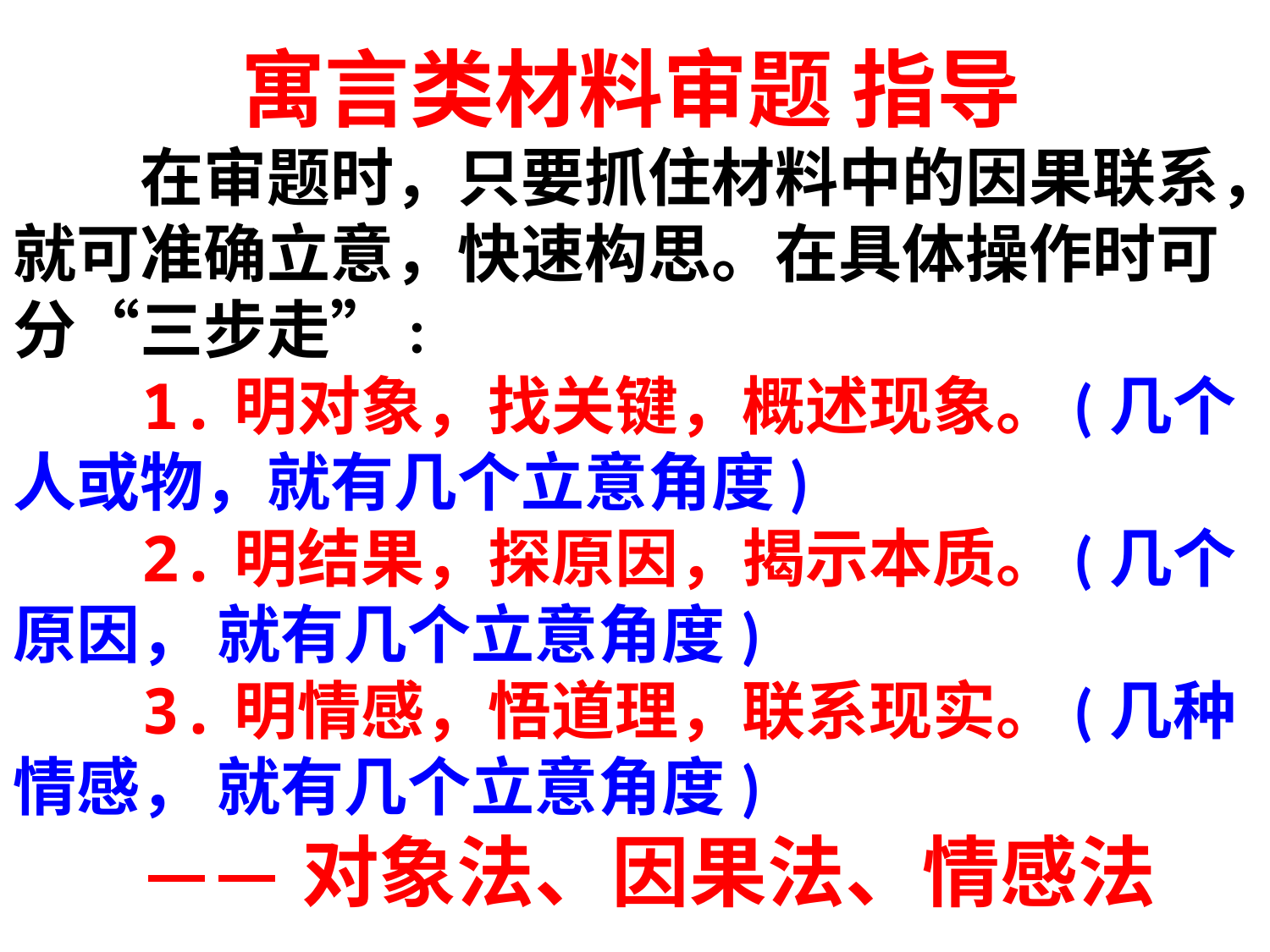

# 寓言类材料审题 指导 在审题时，只要抓住材料中的因果联系，就可准确立意，快速构思。在具体操作时可分“三步走”: 1.明对象，找关键，概述现象。(几个人或物，就有几个立意角度) 2.明结果，探原因，揭示本质。(几个原因， 就有几个立意角度) 3.明情感，悟道理，联系现实。(几种情感， 就有几个立意角度) ——对象法、因果法、情感法